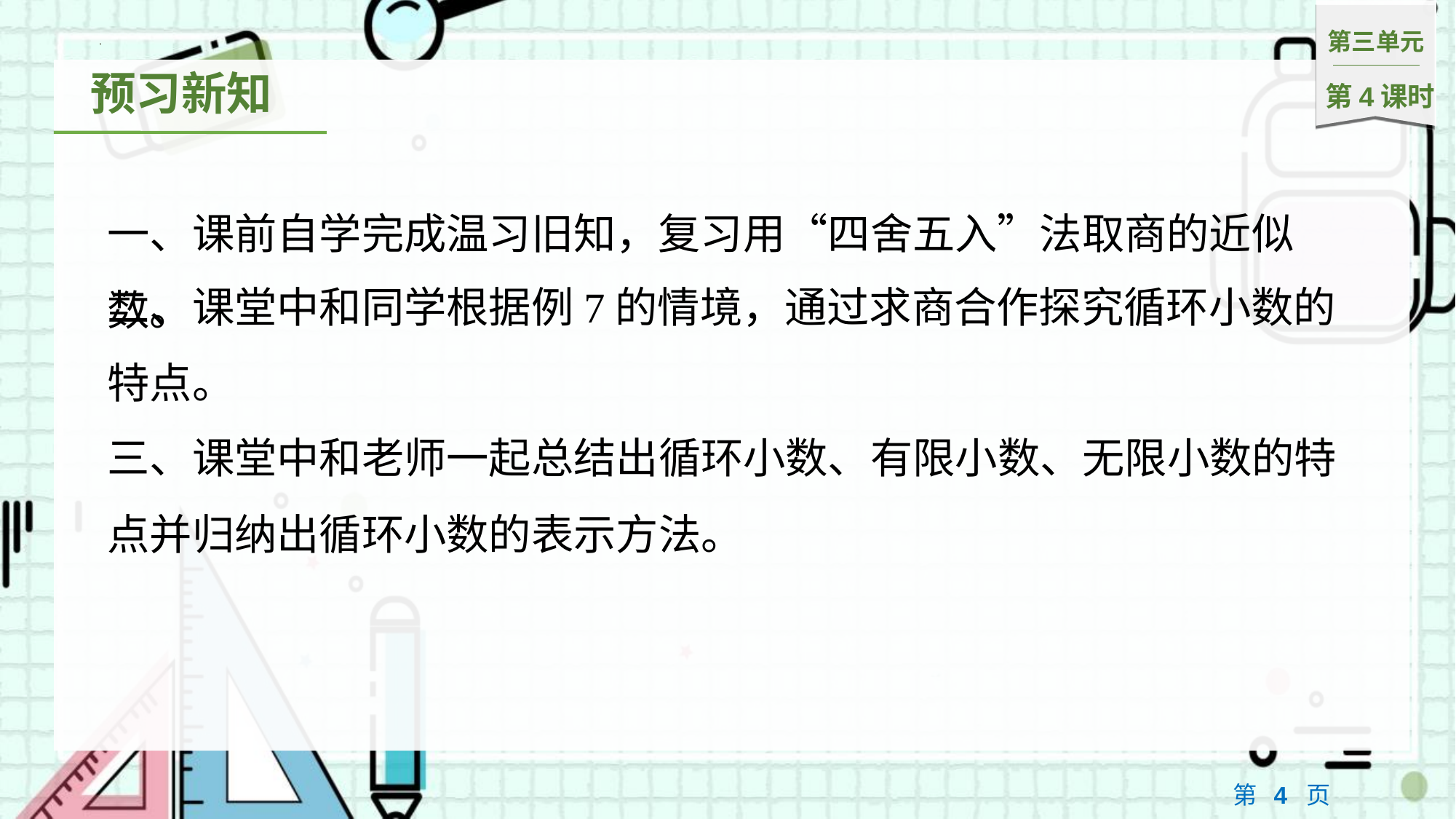

一、课前自学完成温习旧知，复习用“四舍五入”法取商的近似数。
二、课堂中和同学根据例7的情境，通过求商合作探究循环小数的特点。
三、课堂中和老师一起总结出循环小数、有限小数、无限小数的特点并归纳出循环小数的表示方法。